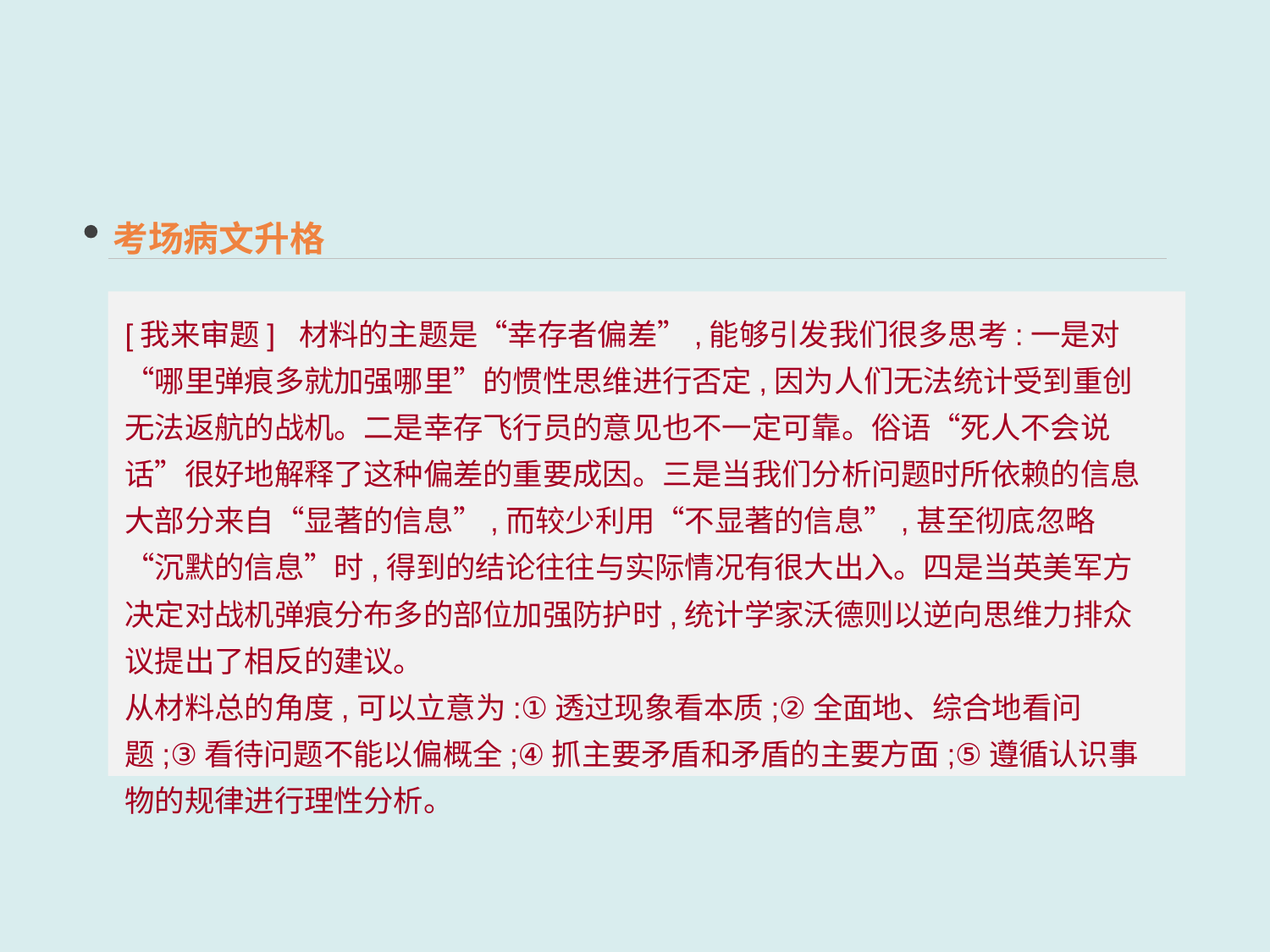

考场病文升格

[我来审题]  材料的主题是“幸存者偏差”,能够引发我们很多思考:一是对“哪里弹痕多就加强哪里”的惯性思维进行否定,因为人们无法统计受到重创无法返航的战机。二是幸存飞行员的意见也不一定可靠。俗语“死人不会说话”很好地解释了这种偏差的重要成因。三是当我们分析问题时所依赖的信息大部分来自“显著的信息”,而较少利用“不显著的信息”,甚至彻底忽略“沉默的信息”时,得到的结论往往与实际情况有很大出入。四是当英美军方决定对战机弹痕分布多的部位加强防护时,统计学家沃德则以逆向思维力排众议提出了相反的建议。
从材料总的角度,可以立意为:①透过现象看本质;②全面地、综合地看问题;③看待问题不能以偏概全;④抓主要矛盾和矛盾的主要方面;⑤遵循认识事物的规律进行理性分析。